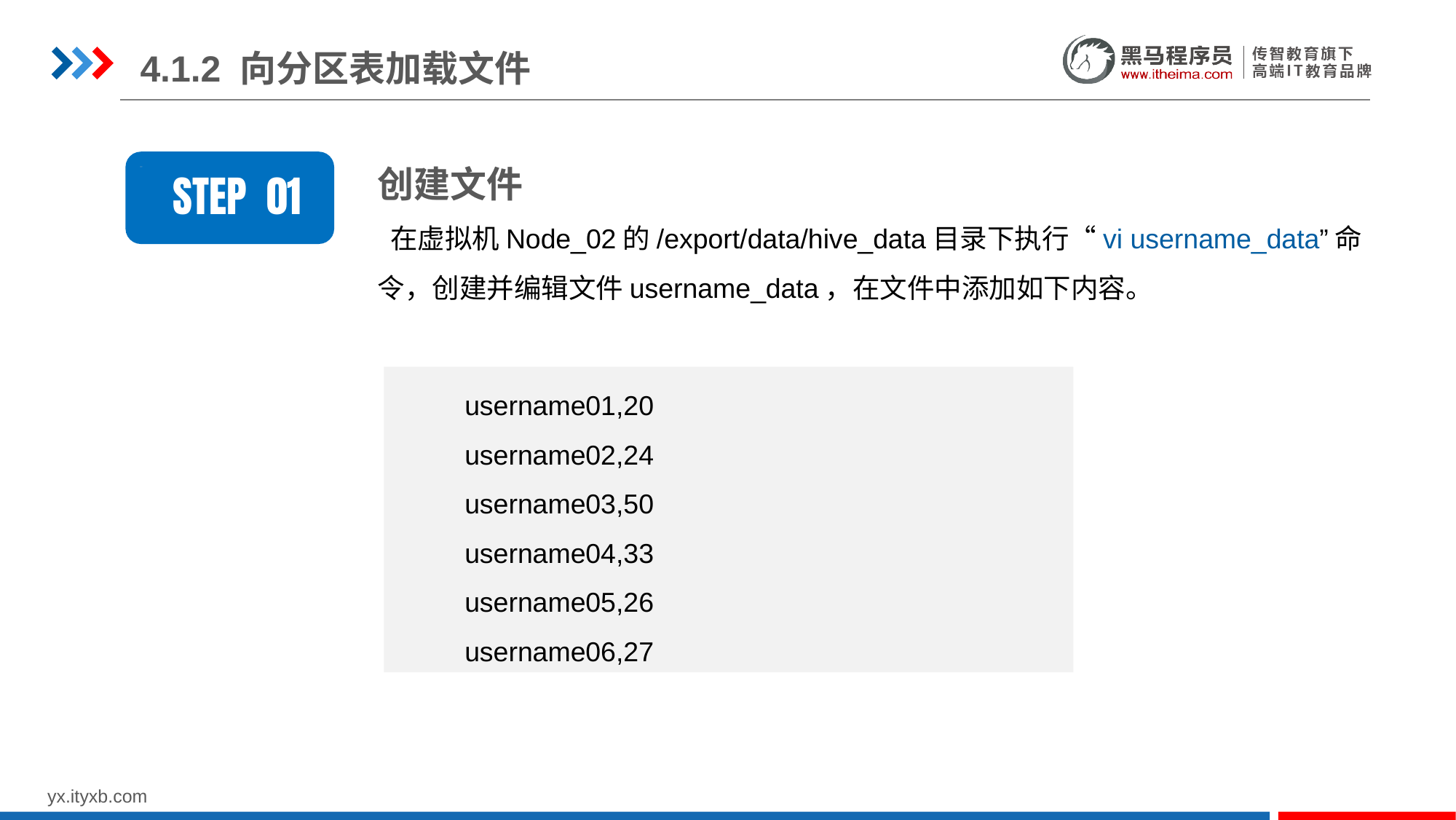

4.1.2 向分区表加载文件
创建文件
 在虚拟机Node_02的/export/data/hive_data目录下执行“vi username_data”命令，创建并编辑文件username_data，在文件中添加如下内容。

STEP  01
     username01,20
     username02,24
     username03,50
     username04,33
     username05,26
     username06,27